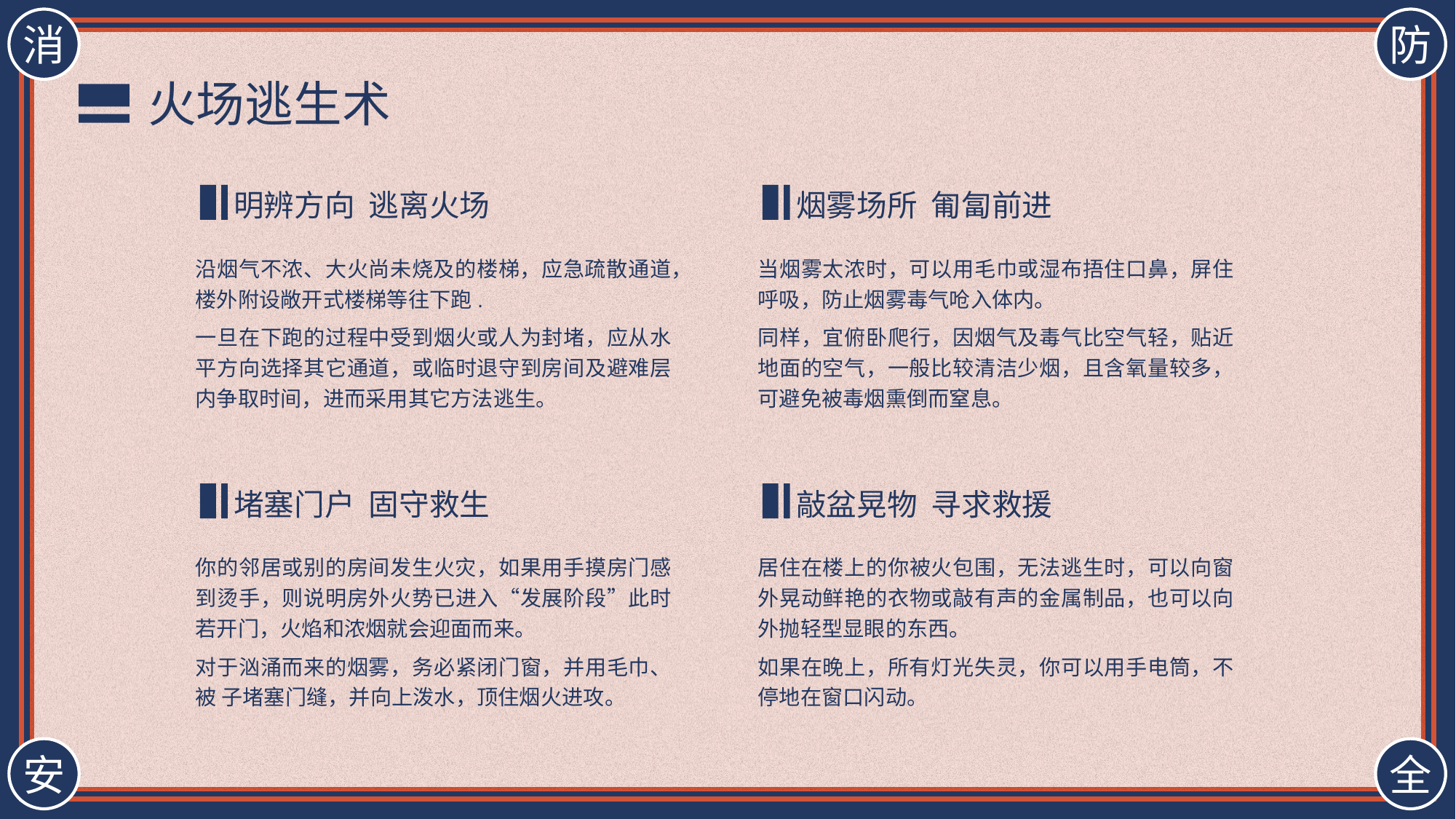

火场逃生术
明辨方向  逃离火场
烟雾场所  匍匐前进

沿烟气不浓、大火尚未烧及的楼梯，应急疏散通道，楼外附设敞开式楼梯等往下跑.
一旦在下跑的过程中受到烟火或人为封堵，应从水平方向选择其它通道，或临时退守到房间及避难层内争取时间，进而采用其它方法逃生。
当烟雾太浓时，可以用毛巾或湿布捂住口鼻，屏住呼吸，防止烟雾毒气呛入体内。
同样，宜俯卧爬行，因烟气及毒气比空气轻，贴近地面的空气，一般比较清洁少烟，且含氧量较多，可避免被毒烟熏倒而窒息。
堵塞门户  固守救生
敲盆晃物  寻求救援

你的邻居或别的房间发生火灾，如果用手摸房门感到烫手，则说明房外火势已进入“发展阶段”此时若开门，火焰和浓烟就会迎面而来。
对于汹涌而来的烟雾，务必紧闭门窗，并用毛巾、被 子堵塞门缝，并向上泼水，顶住烟火进攻。
居住在楼上的你被火包围，无法逃生时，可以向窗外晃动鲜艳的衣物或敲有声的金属制品，也可以向外抛轻型显眼的东西。
如果在晚上，所有灯光失灵，你可以用手电筒，不停地在窗口闪动。